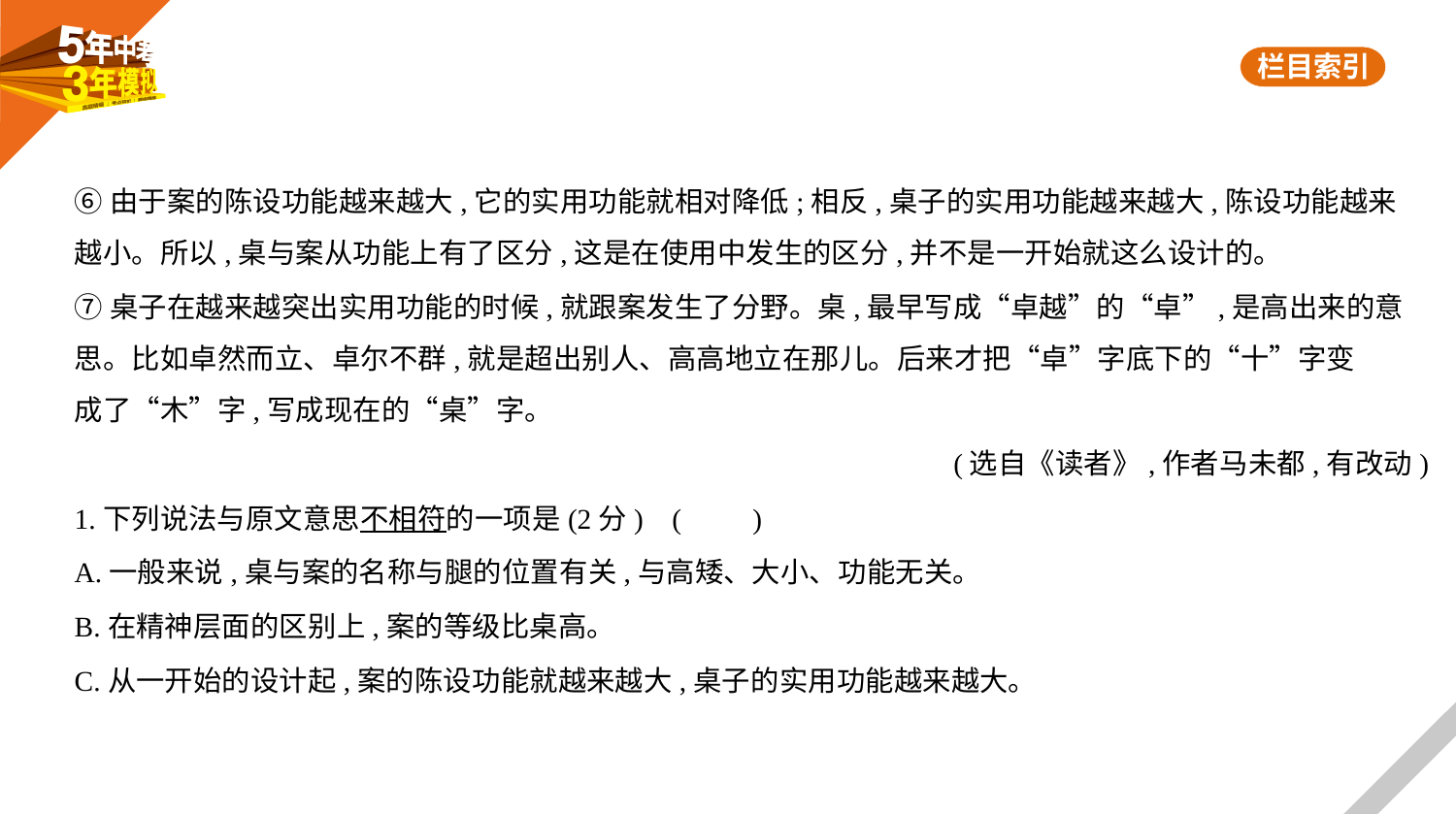

⑥由于案的陈设功能越来越大,它的实用功能就相对降低;相反,桌子的实用功能越来越大,陈设功能越来
越小。所以,桌与案从功能上有了区分,这是在使用中发生的区分,并不是一开始就这么设计的。
⑦桌子在越来越突出实用功能的时候,就跟案发生了分野。桌,最早写成“卓越”的“卓”,是高出来的意
思。比如卓然而立、卓尔不群,就是超出别人、高高地立在那儿。后来才把“卓”字底下的“十”字变
成了“木”字,写成现在的“桌”字。
(选自《读者》,作者马未都,有改动)
1.下列说法与原文意思不相符的一项是(2分) (　　)
A.一般来说,桌与案的名称与腿的位置有关,与高矮、大小、功能无关。
B.在精神层面的区别上,案的等级比桌高。
C.从一开始的设计起,案的陈设功能就越来越大,桌子的实用功能越来越大。